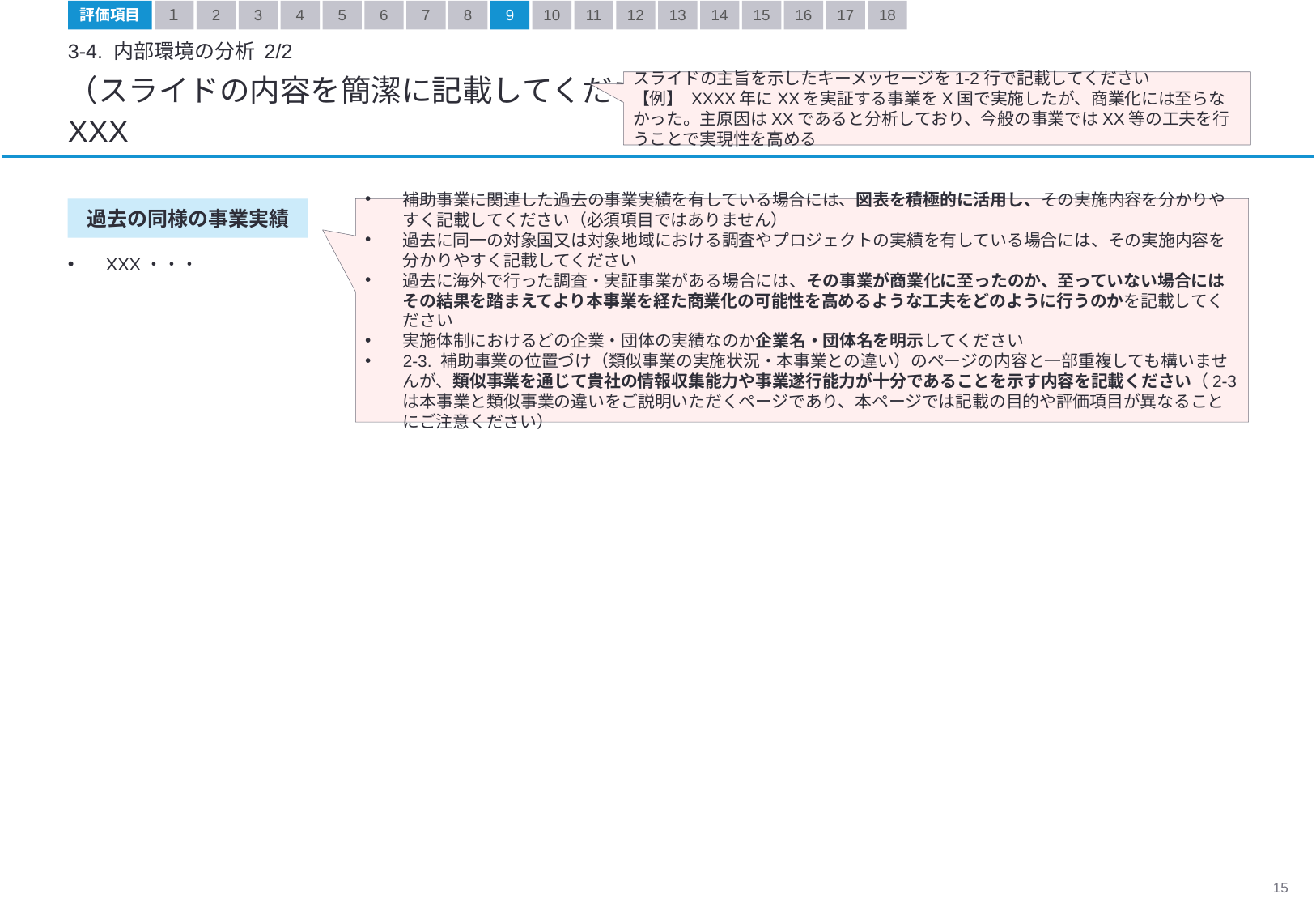

評価項目
１
2
3
4
5
6
7
8
9
10
11
12
13
14
15
16
17
18
3-4. 内部環境の分析 2/2
（スライドの内容を簡潔に記載してください）
XXX
スライドの主旨を示したキーメッセージを1-2行で記載してください
【例】 XXXX年にXXを実証する事業をX国で実施したが、商業化には至らなかった。主原因はXXであると分析しており、今般の事業ではXX等の工夫を行うことで実現性を高める
補助事業に関連した過去の事業実績を有している場合には、図表を積極的に活用し、その実施内容を分かりやすく記載してください（必須項目ではありません）
過去に同一の対象国又は対象地域における調査やプロジェクトの実績を有している場合には、その実施内容を分かりやすく記載してください
過去に海外で行った調査・実証事業がある場合には、その事業が商業化に至ったのか、至っていない場合にはその結果を踏まえてより本事業を経た商業化の可能性を高めるような工夫をどのように行うのかを記載してください
実施体制におけるどの企業・団体の実績なのか企業名・団体名を明示してください
2-3. 補助事業の位置づけ（類似事業の実施状況・本事業との違い）のページの内容と一部重複しても構いませんが、類似事業を通じて貴社の情報収集能力や事業遂行能力が十分であることを示す内容を記載ください（2-3は本事業と類似事業の違いをご説明いただくページであり、本ページでは記載の目的や評価項目が異なることにご注意ください）
過去の同様の事業実績
XXX・・・